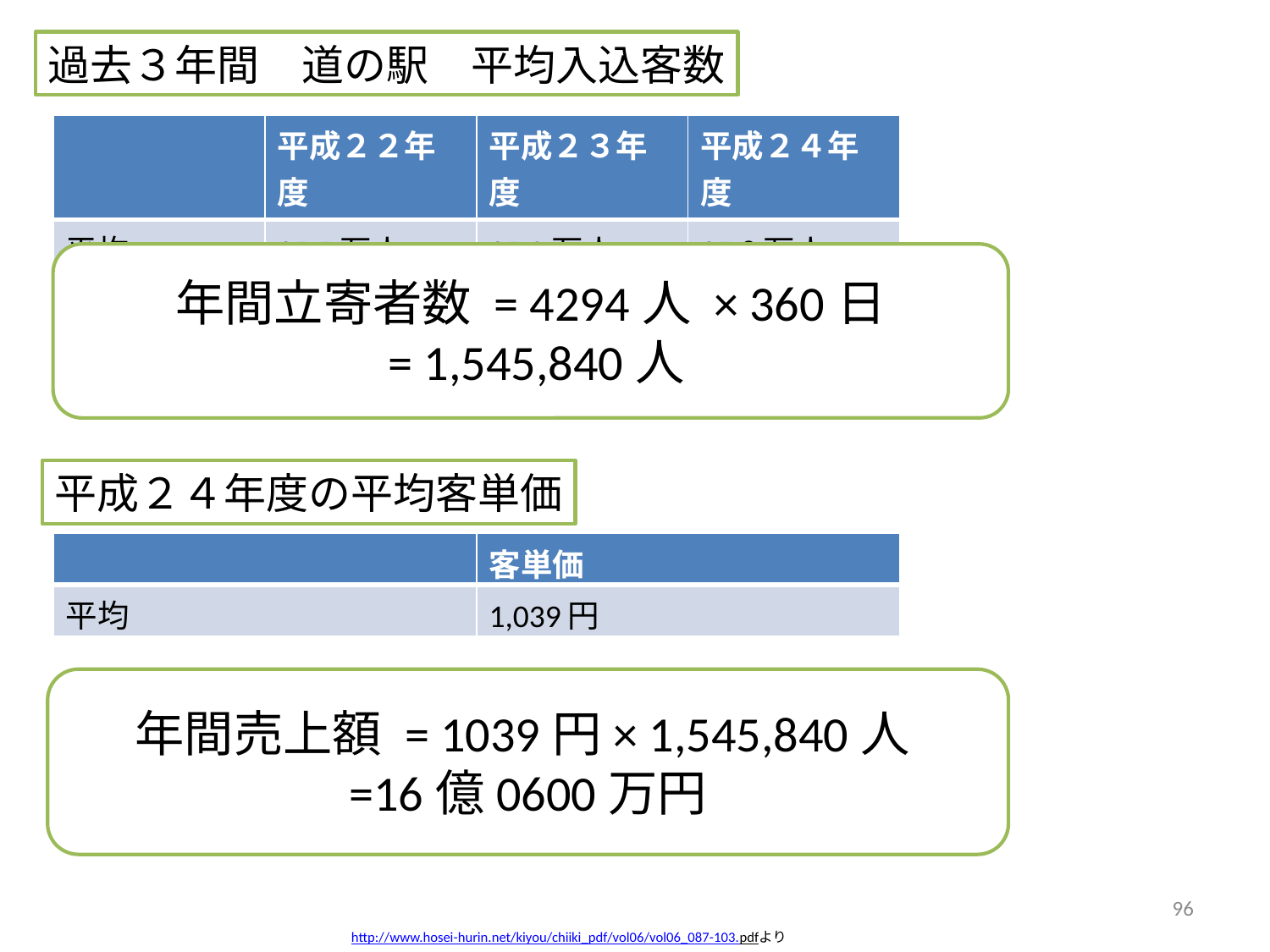

過去３年間　道の駅　平均入込客数
|  | 平成２２年度 | 平成２３年度 | 平成２４年度 |
| --- | --- | --- | --- |
| 平均 | 35.5万人 | 35.0万人 | 35.8万人 |
年間立寄者数 = 4294人 × 360日
 = 1,545,840人
平成２４年度の平均客単価
|  | 客単価 |
| --- | --- |
| 平均 | 1,039円 |
年間売上額 = 1039円× 1,545,840人
=16億0600万円
96
http://www.hosei-hurin.net/kiyou/chiiki_pdf/vol06/vol06_087-103.pdfより